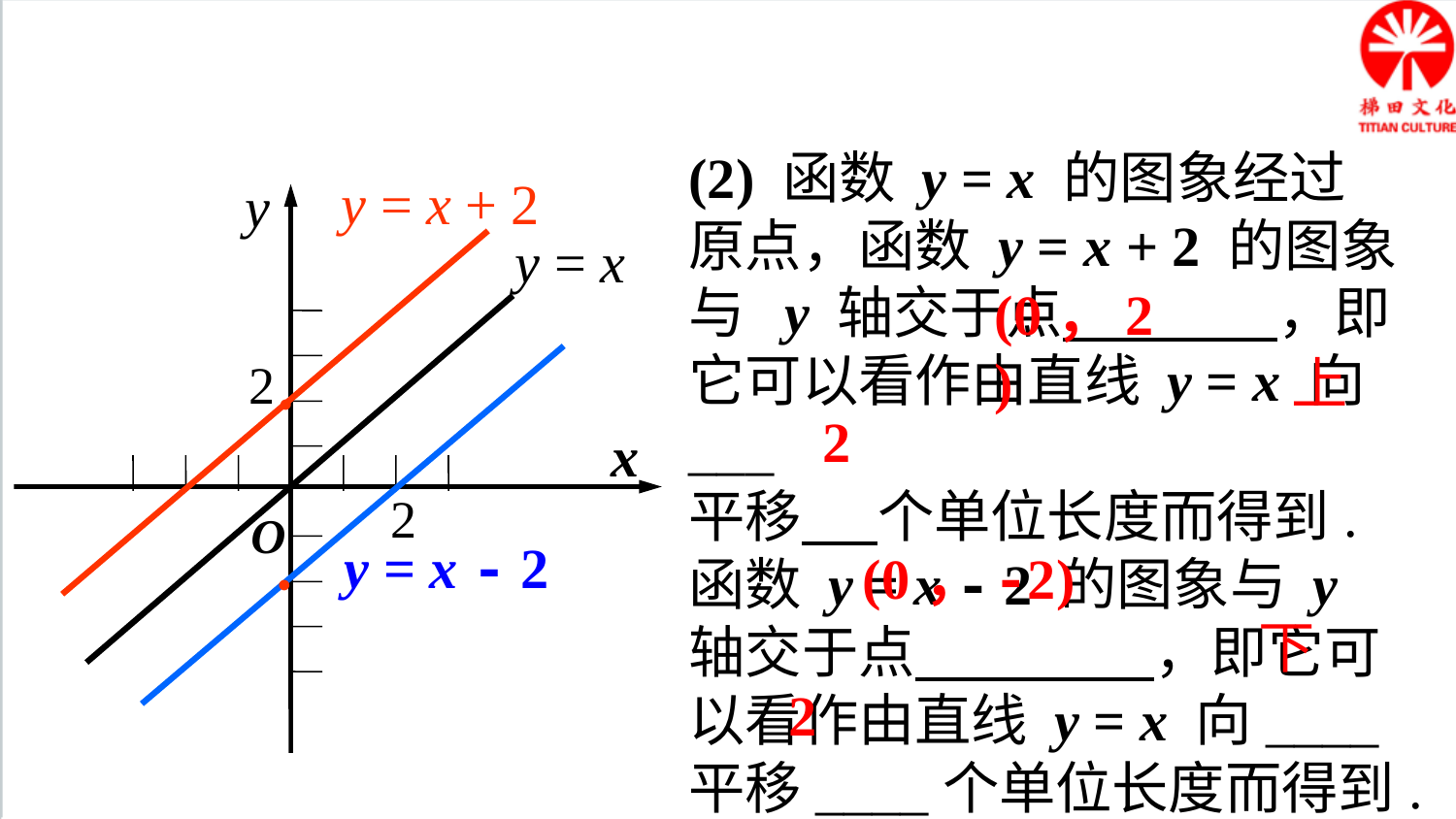

(2) 函数 y = x 的图象经过原点，函数 y = x + 2 的图象与  y 轴交于点                 ，即它可以看作由直线 y = x 向___
平移      个单位长度而得到.
函数 y = x - 2 的图象与 y 轴交于点                   ，即它可以看作由直线 y = x 向____平移____个单位长度而得到.
y = x + 2
y

x

2

y = x

(0，2)

上
2

●
2
O
y = x - 2
(0，-2)
●
下
2